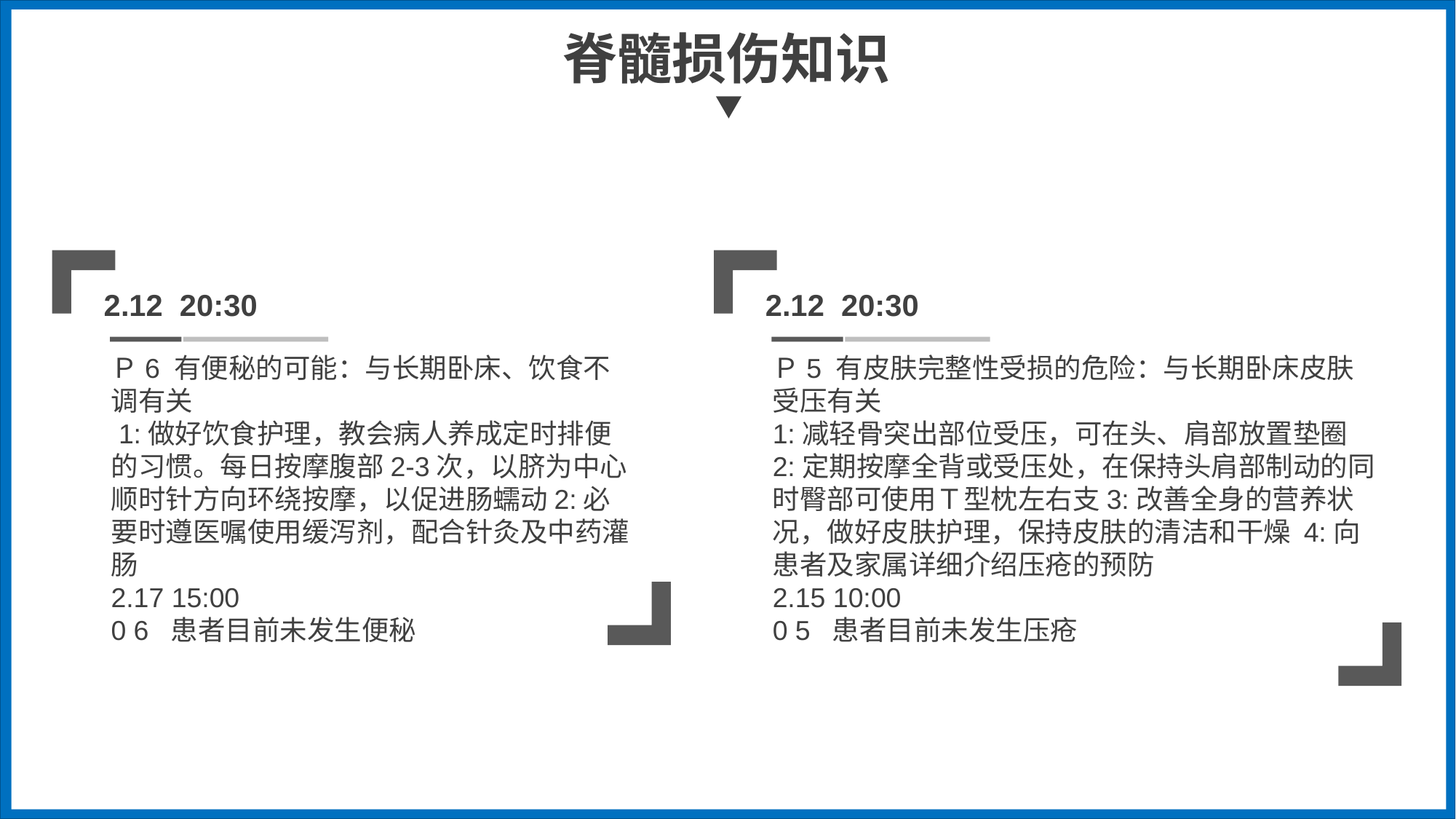

2.12  20:30
2.12  20:30

Ｐ6 有便秘的可能：与长期卧床、饮食不调有关
 1:做好饮食护理，教会病人养成定时排便的习惯。每日按摩腹部2-3次，以脐为中心顺时针方向环绕按摩，以促进肠蠕动2:必要时遵医嘱使用缓泻剂，配合针灸及中药灌肠
2.17 15:00
0 6  患者目前未发生便秘

Ｐ5 有皮肤完整性受损的危险：与长期卧床皮肤受压有关
1:减轻骨突出部位受压，可在头、肩部放置垫圈
2:定期按摩全背或受压处，在保持头肩部制动的同时臀部可使用Ｔ型枕左右支3:改善全身的营养状况，做好皮肤护理，保持皮肤的清洁和干燥 4:向患者及家属详细介绍压疮的预防
2.15 10:00
0 5  患者目前未发生压疮